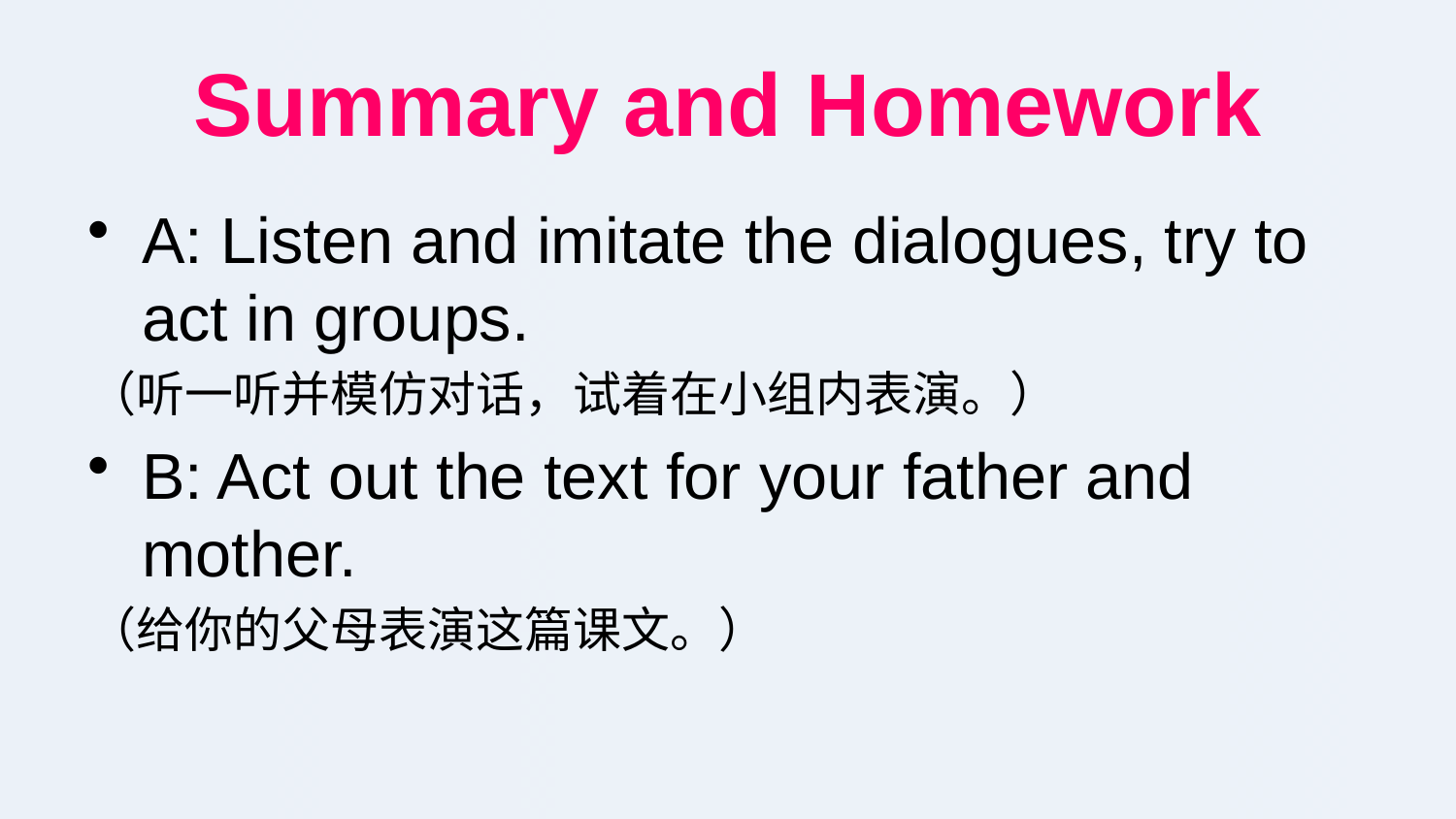

# Summary and Homework
A: Listen and imitate the dialogues, try to act in groups.
（听一听并模仿对话，试着在小组内表演。）
B: Act out the text for your father and mother.
（给你的父母表演这篇课文。）